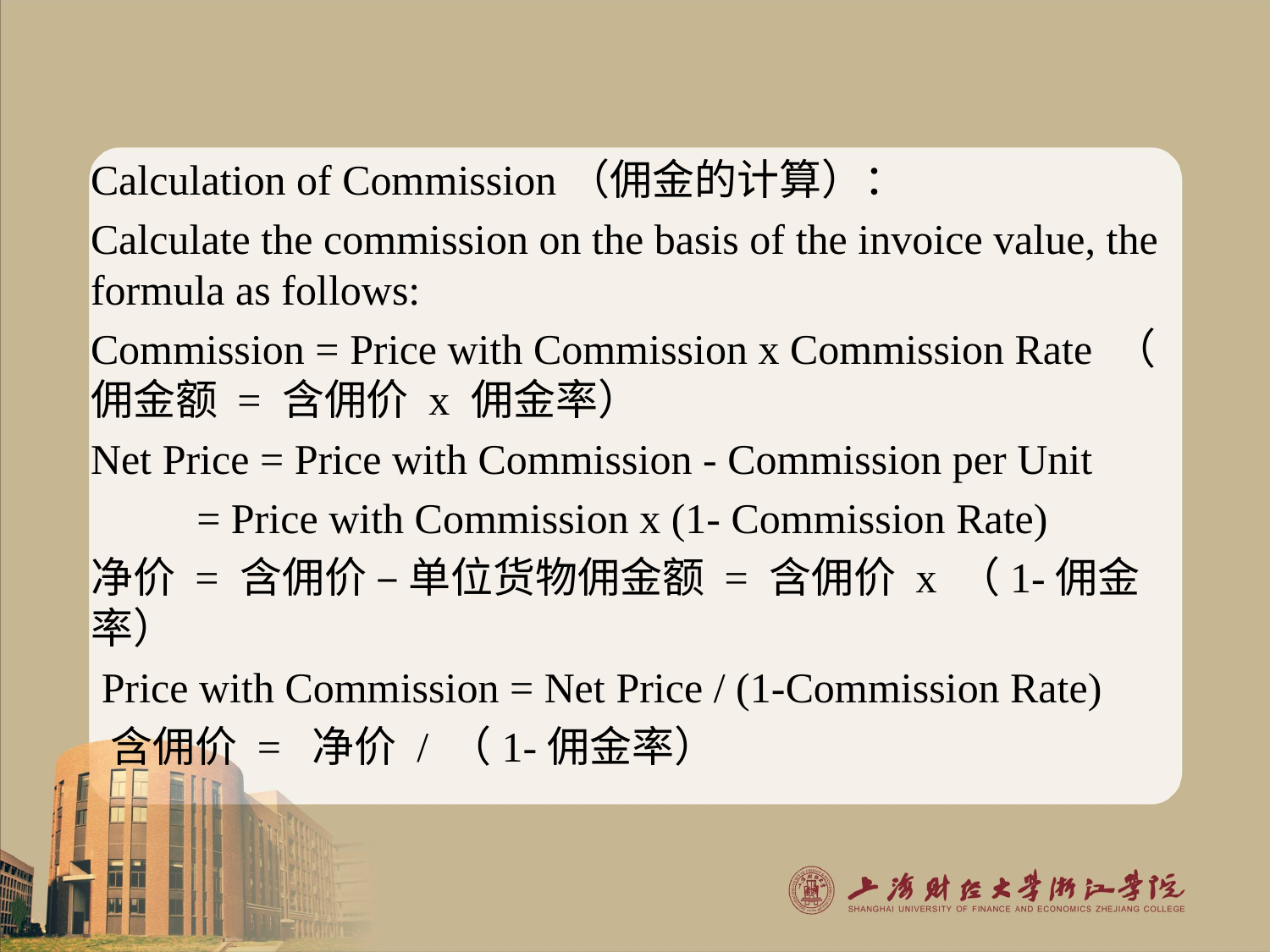

#
Calculation of Commission（佣金的计算）：
Calculate the commission on the basis of the invoice value, the formula as follows:
Commission = Price with Commission x Commission Rate （ 佣金额 = 含佣价 x 佣金率）
Net Price = Price with Commission - Commission per Unit
          = Price with Commission x (1- Commission Rate)
净价 = 含佣价 – 单位货物佣金额 = 含佣价 x （1-佣金率）
 Price with Commission = Net Price / (1-Commission Rate)
 含佣价 =  净价 / （1-佣金率）